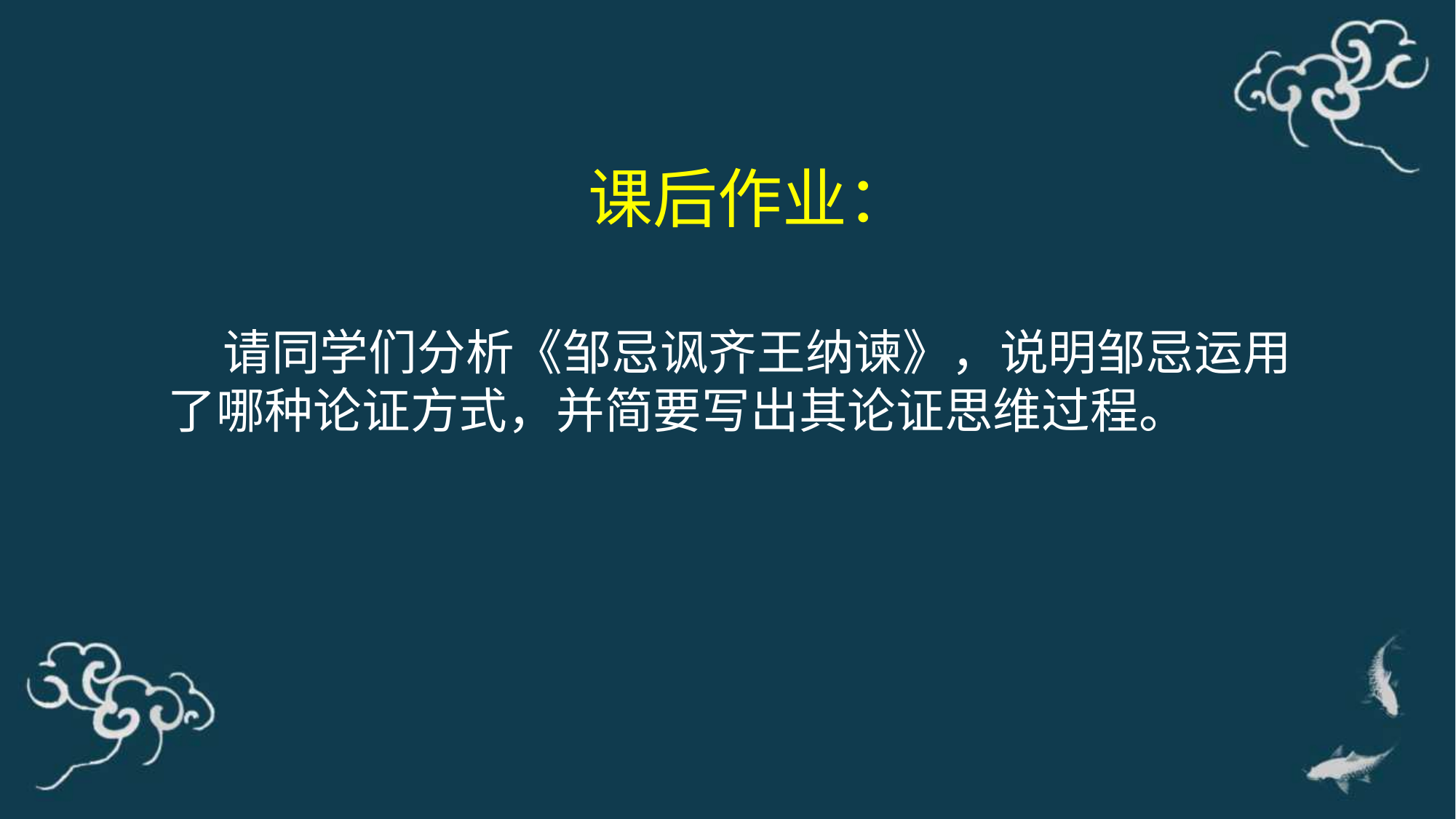

课后作业：
    请同学们分析《邹忌讽齐王纳谏》，说明邹忌运用了哪种论证方式，并简要写出其论证思维过程。